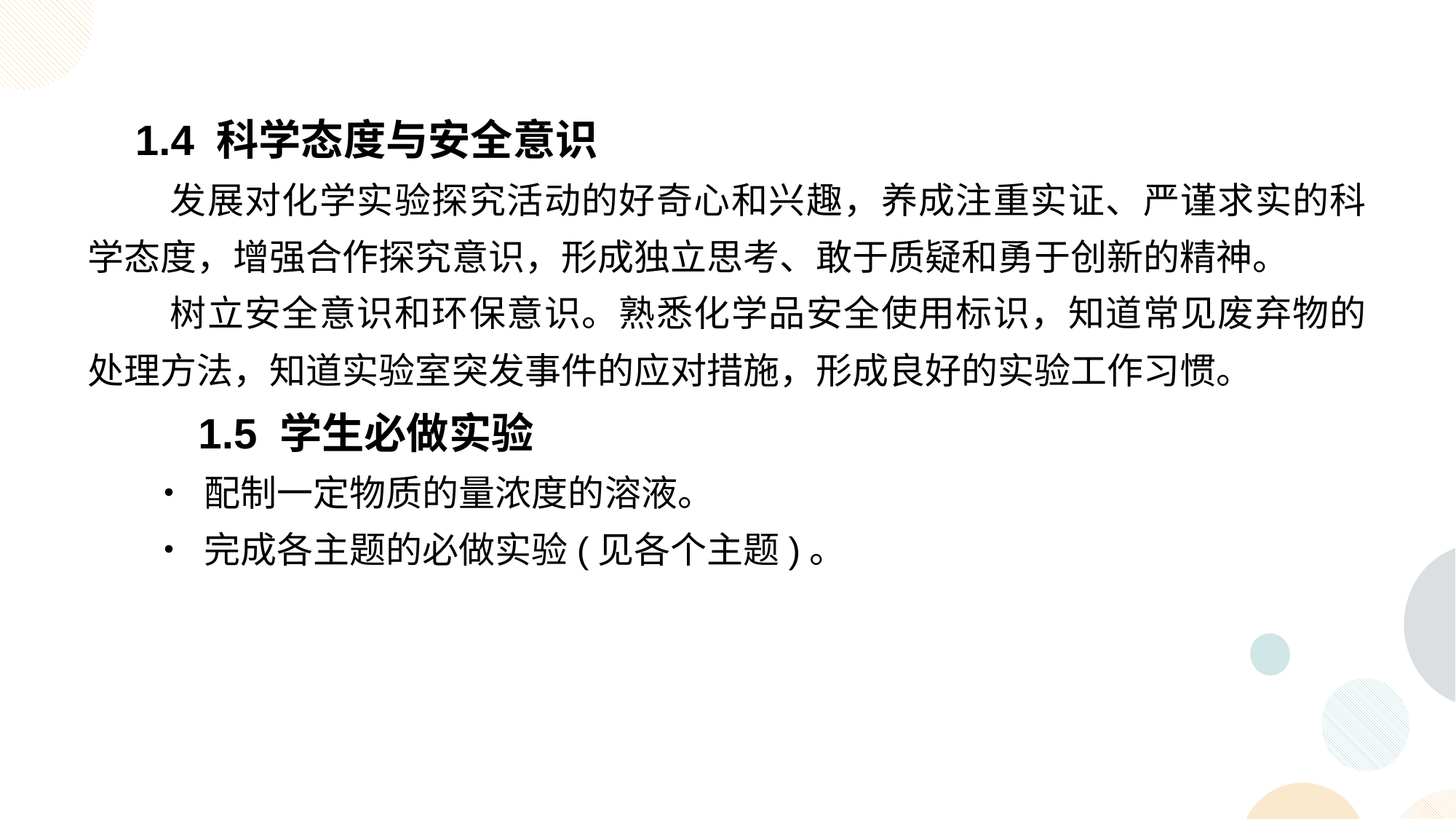

1.4 科学态度与安全意识
 发展对化学实验探究活动的好奇心和兴趣，养成注重实证、严谨求实的科学态度，增强合作探究意识，形成独立思考、敢于质疑和勇于创新的精神。
 树立安全意识和环保意识。熟悉化学品安全使用标识，知道常见废弃物的处理方法，知道实验室突发事件的应对措施，形成良好的实验工作习惯。
    1.5 学生必做实验
• 配制一定物质的量浓度的溶液。
• 完成各主题的必做实验(见各个主题)。